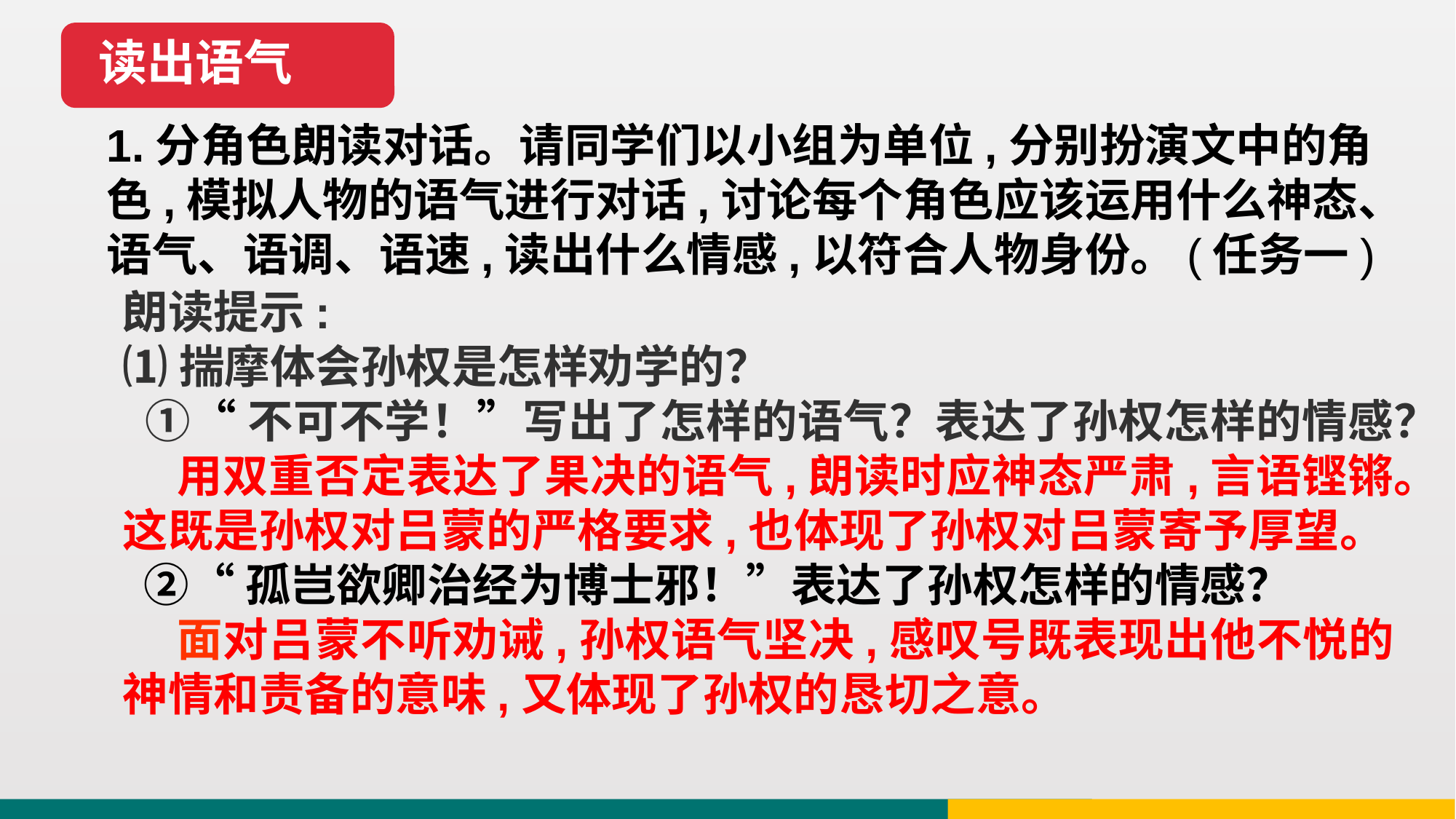

读出语气
1.分角色朗读对话。请同学们以小组为单位,分别扮演文中的角色,模拟人物的语气进行对话,讨论每个角色应该运用什么神态、语气、语调、语速,读出什么情感,以符合人物身份。(任务一)
朗读提示:
⑴揣摩体会孙权是怎样劝学的？
  ①“不可不学！”写出了怎样的语气？表达了孙权怎样的情感？
    用双重否定表达了果决的语气,朗读时应神态严肃,言语铿锵。这既是孙权对吕蒙的严格要求,也体现了孙权对吕蒙寄予厚望。
  ②“孤岂欲卿治经为博士邪！”表达了孙权怎样的情感？
    面对吕蒙不听劝诫,孙权语气坚决,感叹号既表现出他不悦的神情和责备的意味,又体现了孙权的恳切之意。